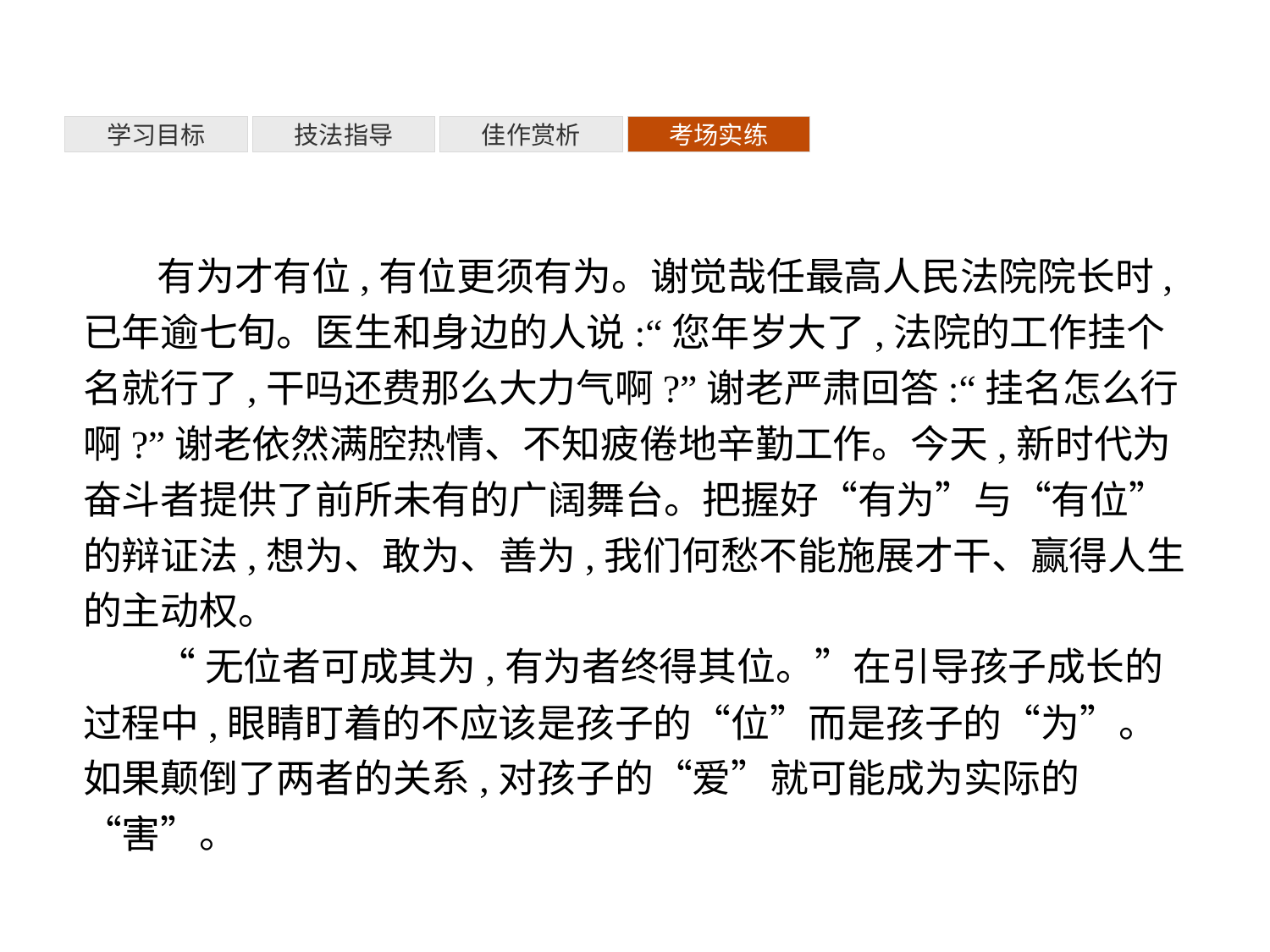

考场实练
学习目标
技法指导
佳作赏析
有为才有位,有位更须有为。谢觉哉任最高人民法院院长时,已年逾七旬。医生和身边的人说:“您年岁大了,法院的工作挂个名就行了,干吗还费那么大力气啊?”谢老严肃回答:“挂名怎么行啊?”谢老依然满腔热情、不知疲倦地辛勤工作。今天,新时代为奋斗者提供了前所未有的广阔舞台。把握好“有为”与“有位”的辩证法,想为、敢为、善为,我们何愁不能施展才干、赢得人生的主动权。
“无位者可成其为,有为者终得其位。”在引导孩子成长的过程中,眼睛盯着的不应该是孩子的“位”而是孩子的“为”。如果颠倒了两者的关系,对孩子的“爱”就可能成为实际的“害”。